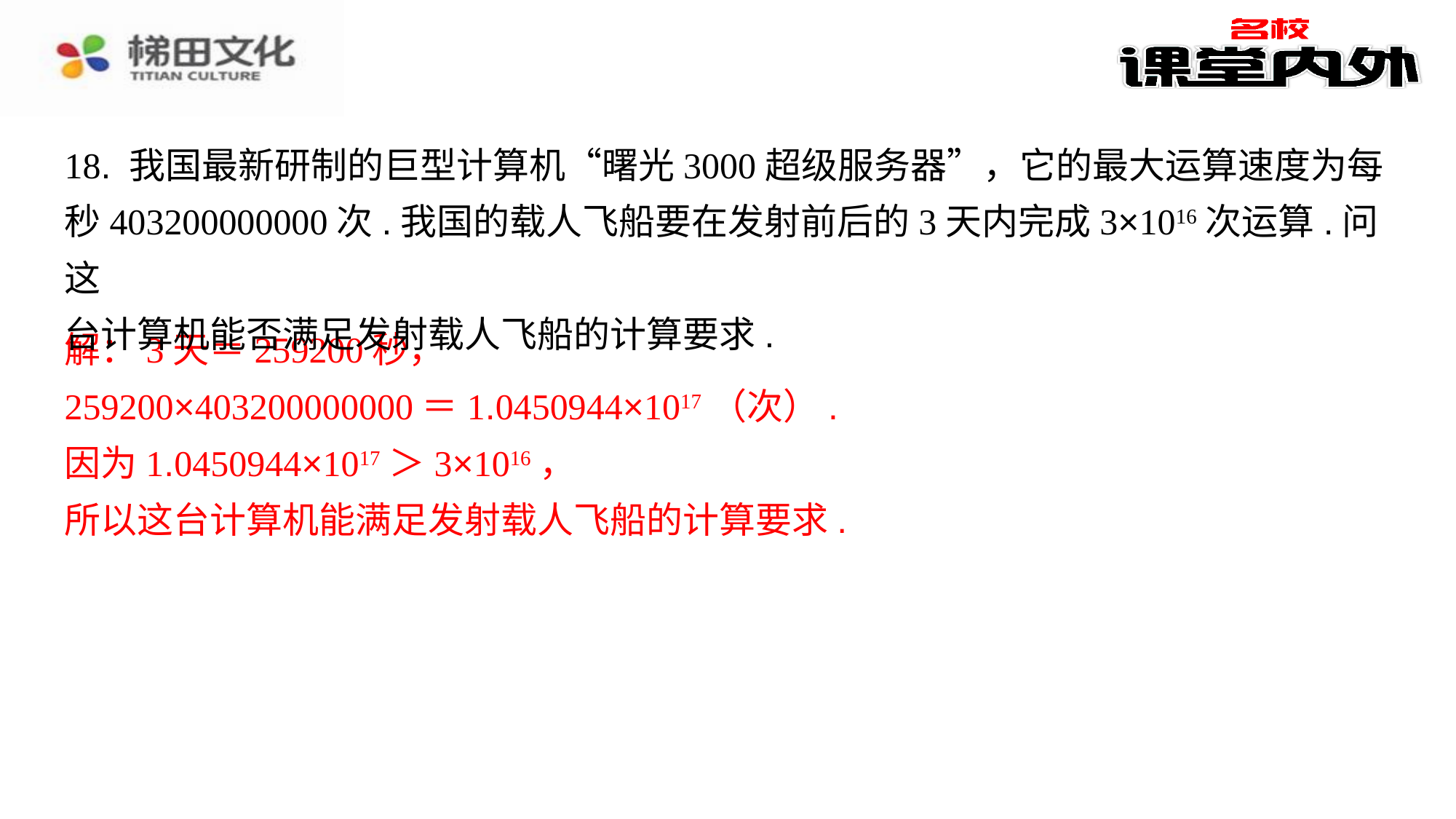

18. 我国最新研制的巨型计算机“曙光3000超级服务器”，它的最大运算速度为每
秒403200000000次.我国的载人飞船要在发射前后的3天内完成3×1016次运算.问这
台计算机能否满足发射载人飞船的计算要求.
解：3天＝259200秒，
解：3天＝259200秒，
259200×403200000000＝1.0450944×1017（次）.
因为1.0450944×1017＞3×1016，
所以这台计算机能满足发射载人飞船的计算要求.
259200×403200000000＝1.0450944×1017（次）.
因为1.0450944×1017＞3×1016，
所以这台计算机能满足发射载人飞船的计算要求.